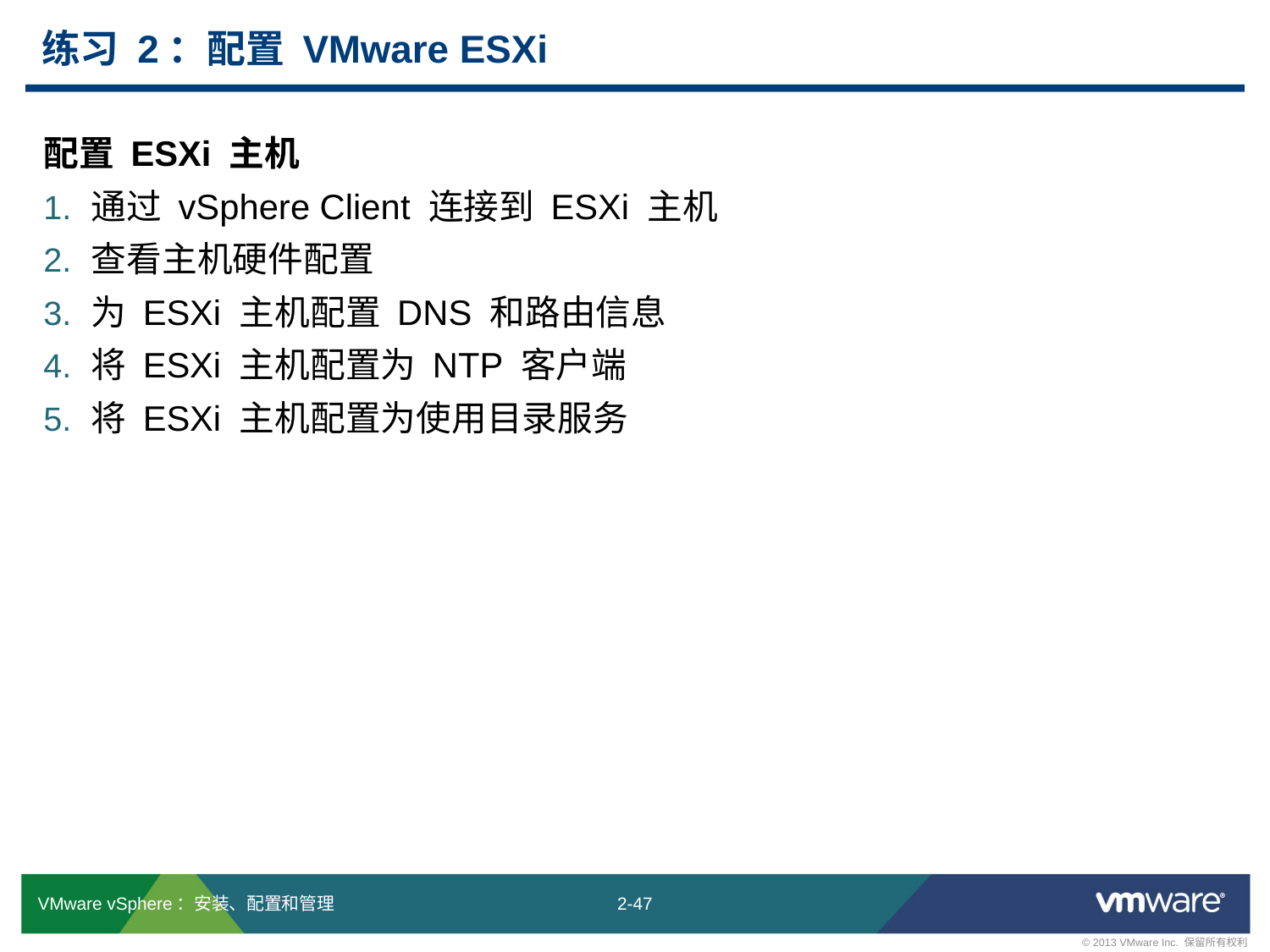

# 练习 2：配置 VMware ESXi
配置 ESXi 主机
通过 vSphere Client 连接到 ESXi 主机
查看主机硬件配置
为 ESXi 主机配置 DNS 和路由信息
将 ESXi 主机配置为 NTP 客户端
将 ESXi 主机配置为使用目录服务